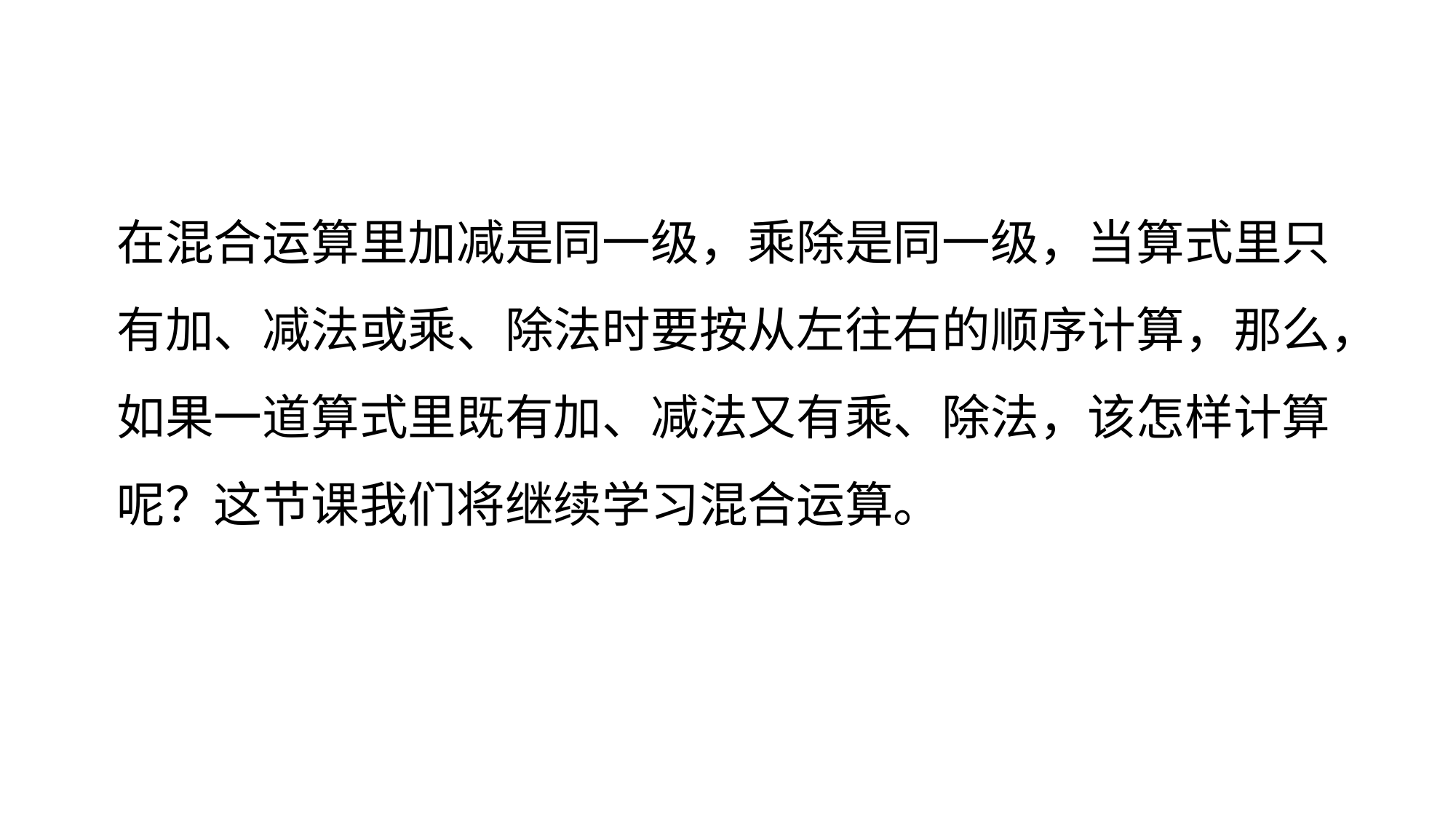

在混合运算里加减是同一级，乘除是同一级，当算式里只有加、减法或乘、除法时要按从左往右的顺序计算，那么，如果一道算式里既有加、减法又有乘、除法，该怎样计算呢？这节课我们将继续学习混合运算。